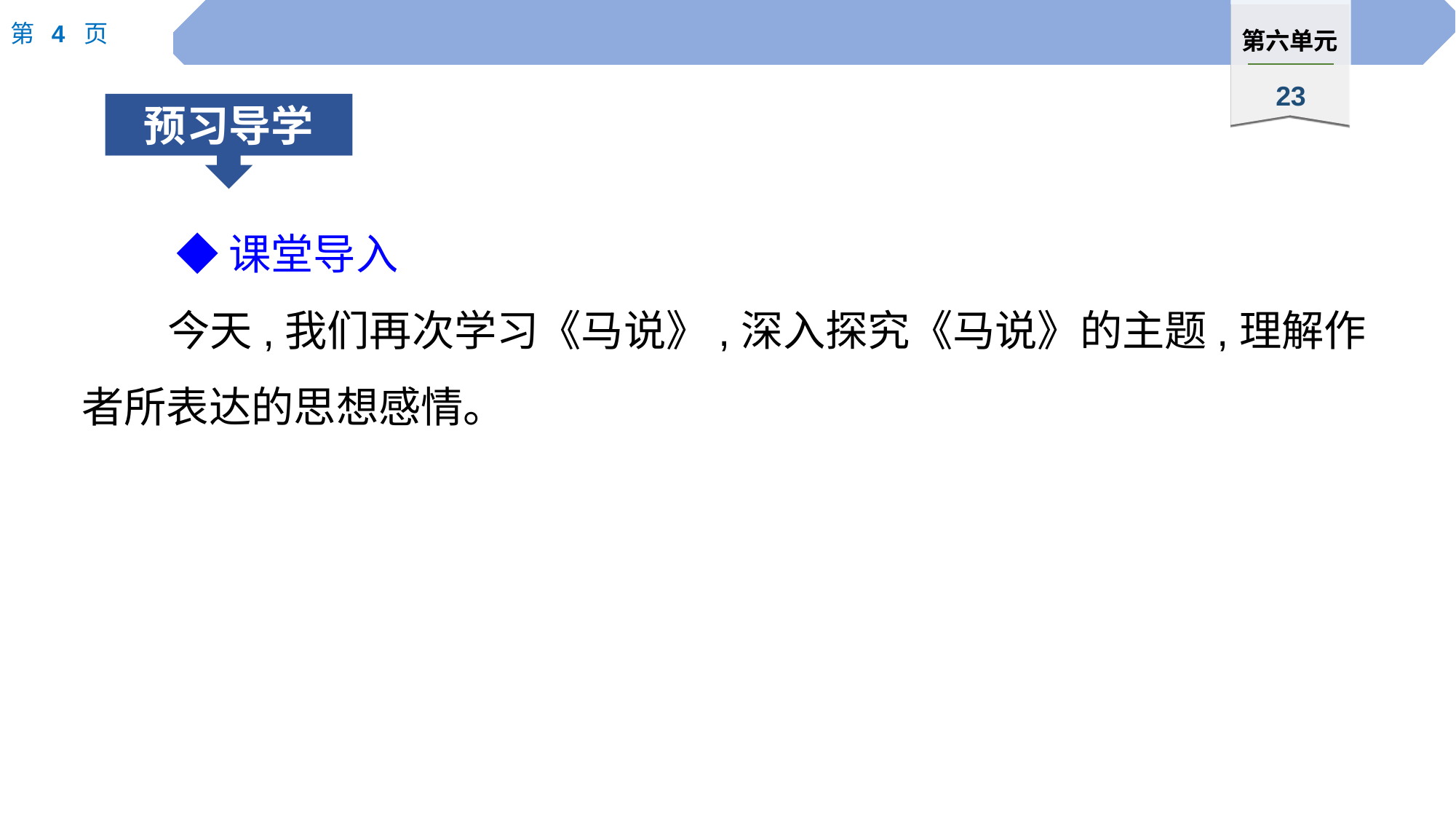

◆课堂导入

今天,我们再次学习《马说》,深入探究《马说》的主题,理解作者所表达的思想感情。